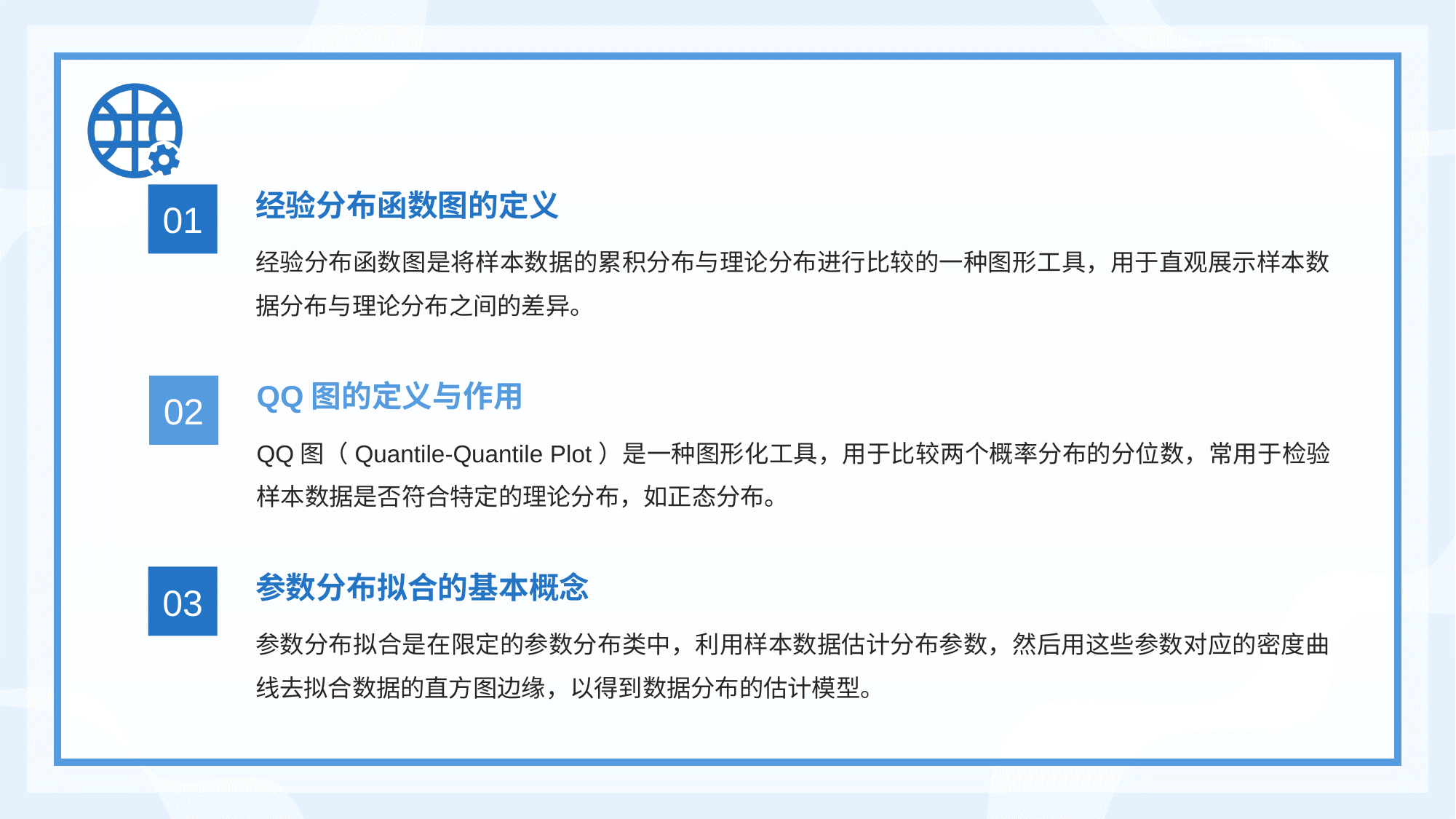

经验分布函数图的定义
01
经验分布函数图是将样本数据的累积分布与理论分布进行比较的一种图形工具，用于直观展示样本数据分布与理论分布之间的差异。
QQ图的定义与作用
02
QQ图（Quantile-Quantile Plot）是一种图形化工具，用于比较两个概率分布的分位数，常用于检验样本数据是否符合特定的理论分布，如正态分布。
参数分布拟合的基本概念
03
参数分布拟合是在限定的参数分布类中，利用样本数据估计分布参数，然后用这些参数对应的密度曲线去拟合数据的直方图边缘，以得到数据分布的估计模型。